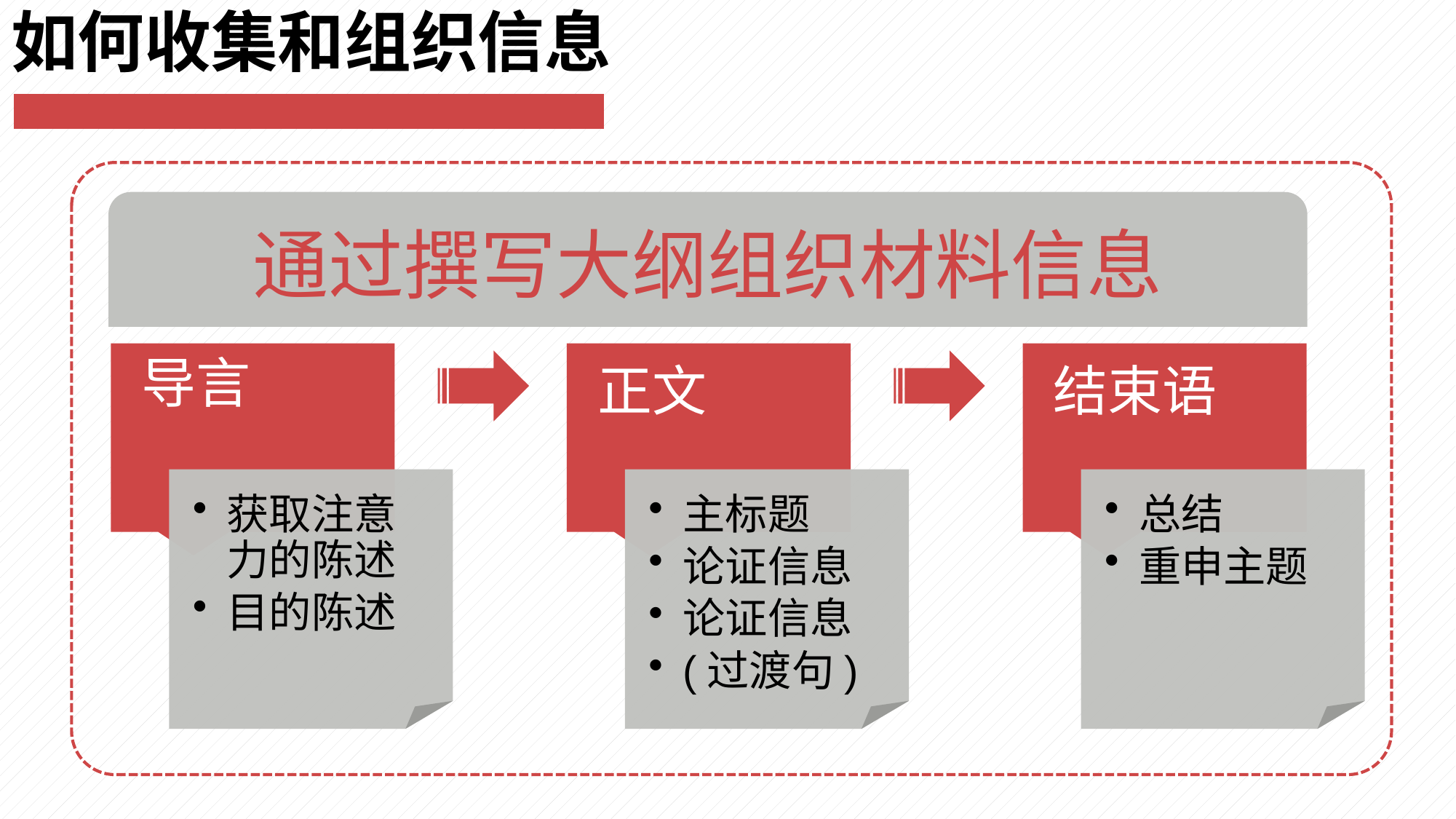

# 如何收集和组织信息

通过撰写大纲组织材料信息
导言
正文
结束语

获取注意力的陈述
目的陈述
主标题
论证信息
论证信息
(过渡句)
总结
重申主题